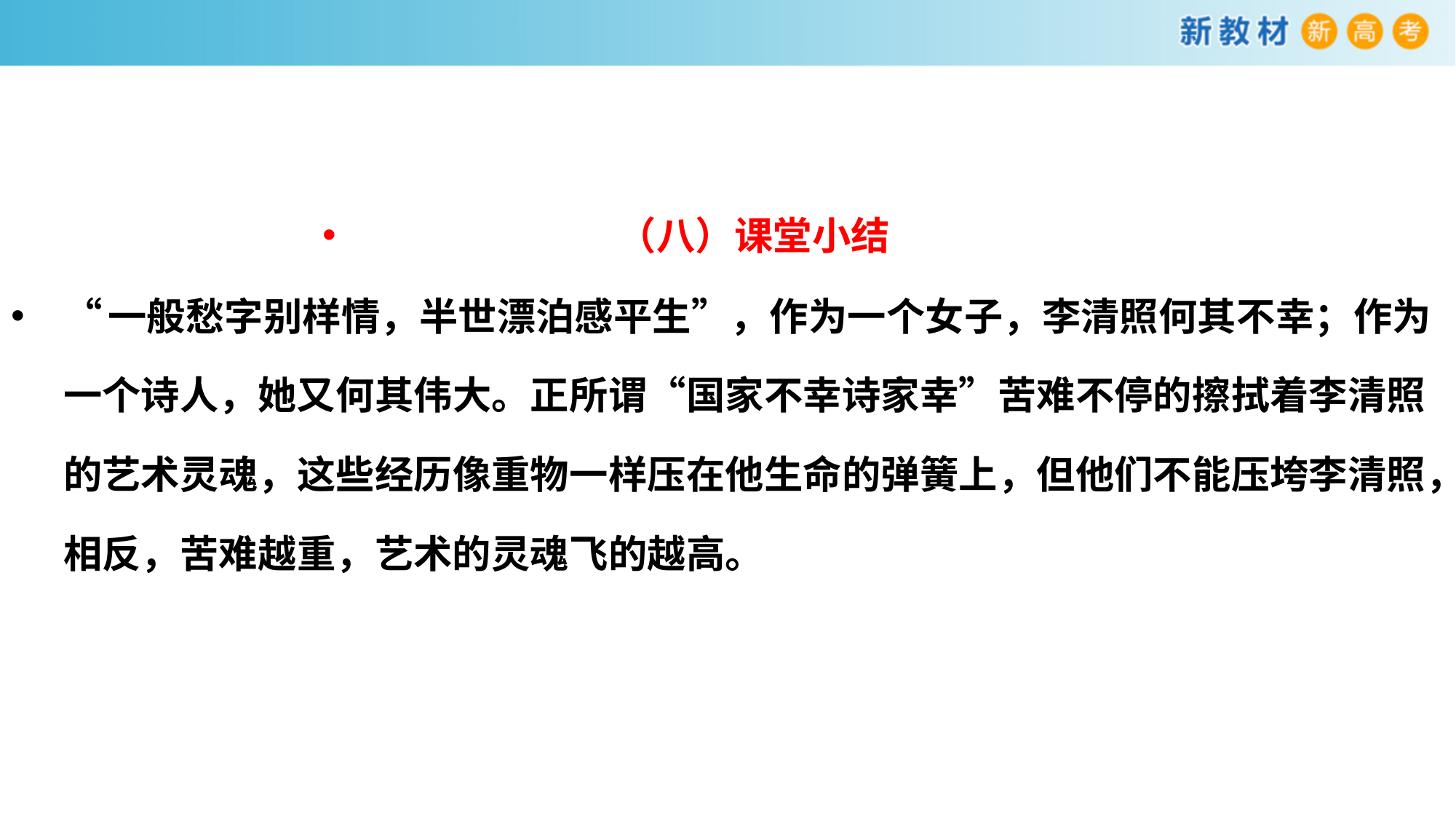

（八）课堂小结
“一般愁字别样情，半世漂泊感平生”，作为一个女子，李清照何其不幸；作为一个诗人，她又何其伟大。正所谓“国家不幸诗家幸”苦难不停的擦拭着李清照的艺术灵魂，这些经历像重物一样压在他生命的弹簧上，但他们不能压垮李清照，相反，苦难越重，艺术的灵魂飞的越高。